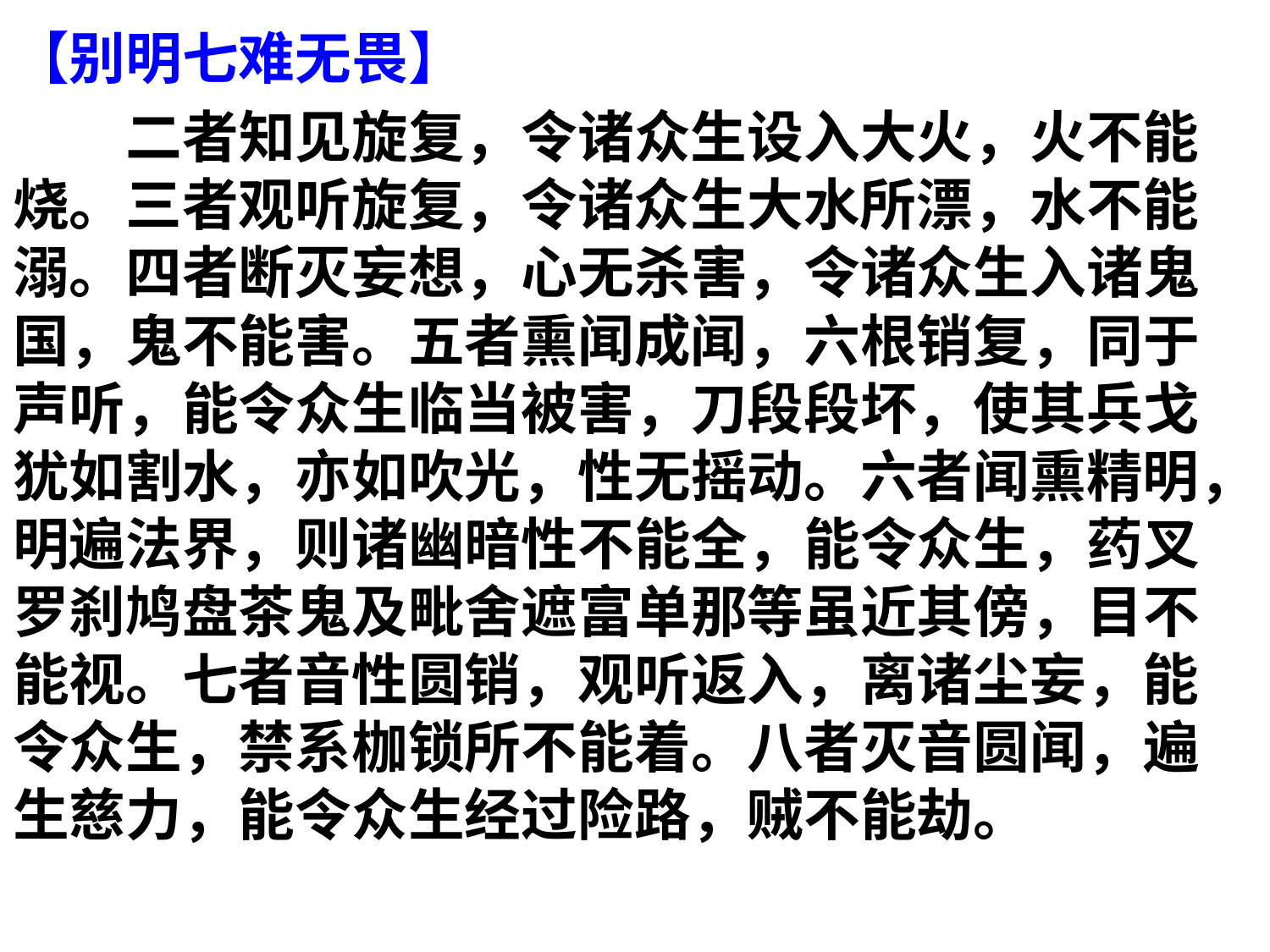

【别明七难无畏】
　　二者知见旋复，令诸众生设入大火，火不能烧。三者观听旋复，令诸众生大水所漂，水不能溺。四者断灭妄想，心无杀害，令诸众生入诸鬼国，鬼不能害。五者熏闻成闻，六根销复，同于声听，能令众生临当被害，刀段段坏，使其兵戈犹如割水，亦如吹光，性无摇动。六者闻熏精明，明遍法界，则诸幽暗性不能全，能令众生，药叉罗刹鸠盘茶鬼及毗舍遮富单那等虽近其傍，目不能视。七者音性圆销，观听返入，离诸尘妄，能令众生，禁系枷锁所不能着。八者灭音圆闻，遍生慈力，能令众生经过险路，贼不能劫。